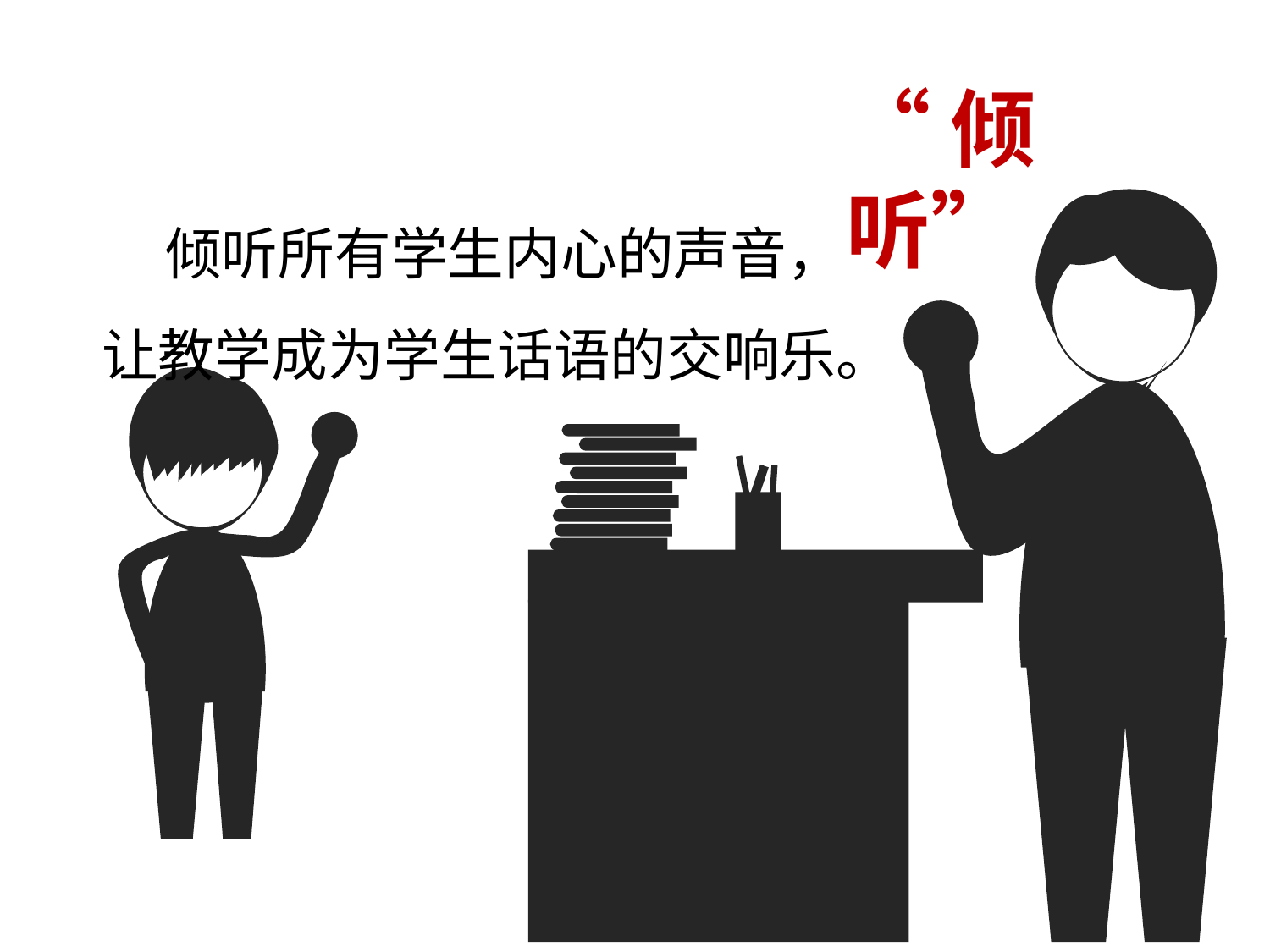

倾听所有学生内心的声音，让教学成为学生话语的交响乐。
“倾听”
倾听所有学生内心的声音，让教学成为学生话语的交响乐。